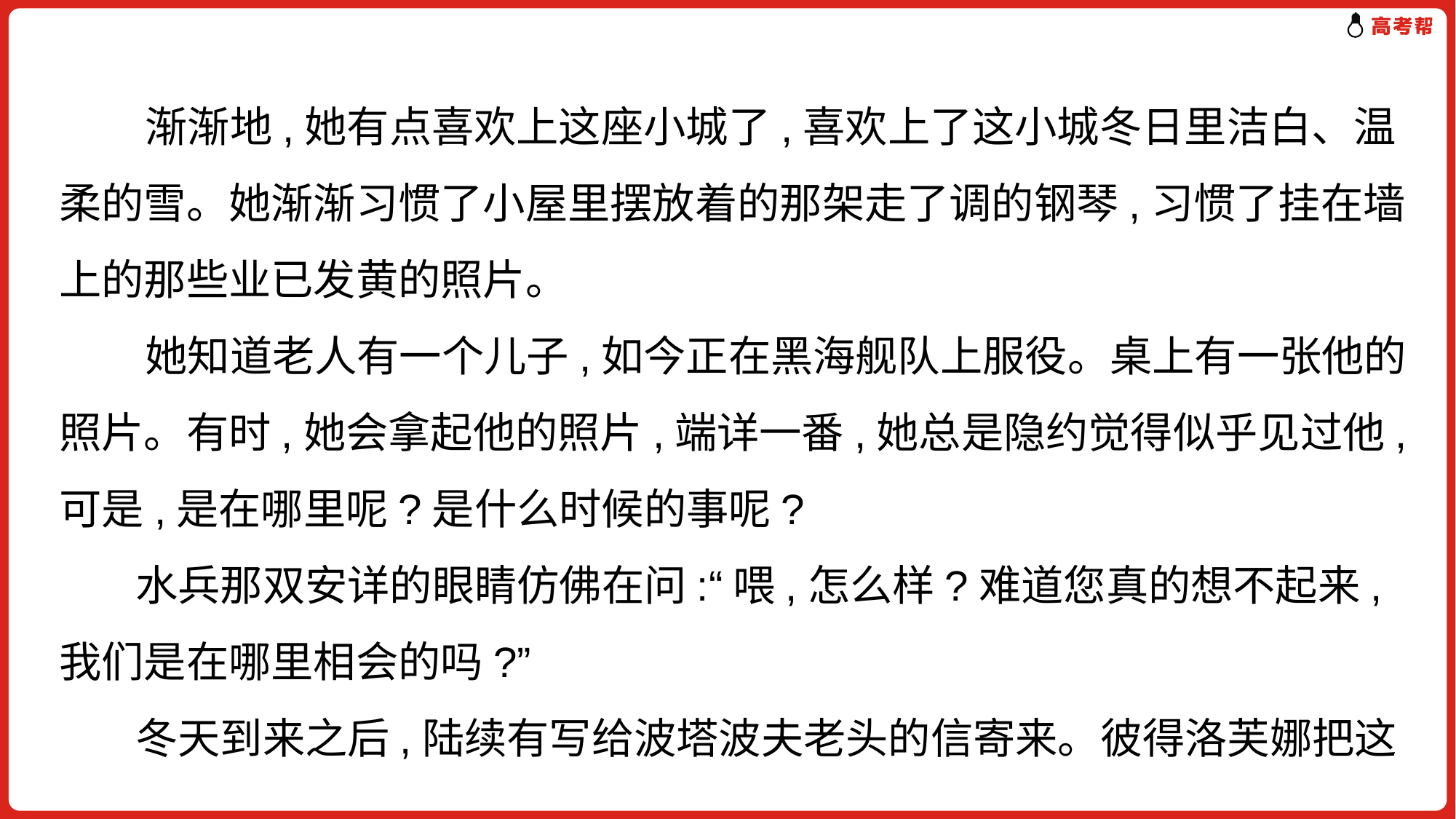

渐渐地,她有点喜欢上这座小城了,喜欢上了这小城冬日里洁白、温柔的雪。她渐渐习惯了小屋里摆放着的那架走了调的钢琴,习惯了挂在墙上的那些业已发黄的照片。
        她知道老人有一个儿子,如今正在黑海舰队上服役。桌上有一张他的照片。有时,她会拿起他的照片,端详一番,她总是隐约觉得似乎见过他,可是,是在哪里呢?是什么时候的事呢?
       水兵那双安详的眼睛仿佛在问:“喂,怎么样?难道您真的想不起来,我们是在哪里相会的吗?”
       冬天到来之后,陆续有写给波塔波夫老头的信寄来。彼得洛芙娜把这